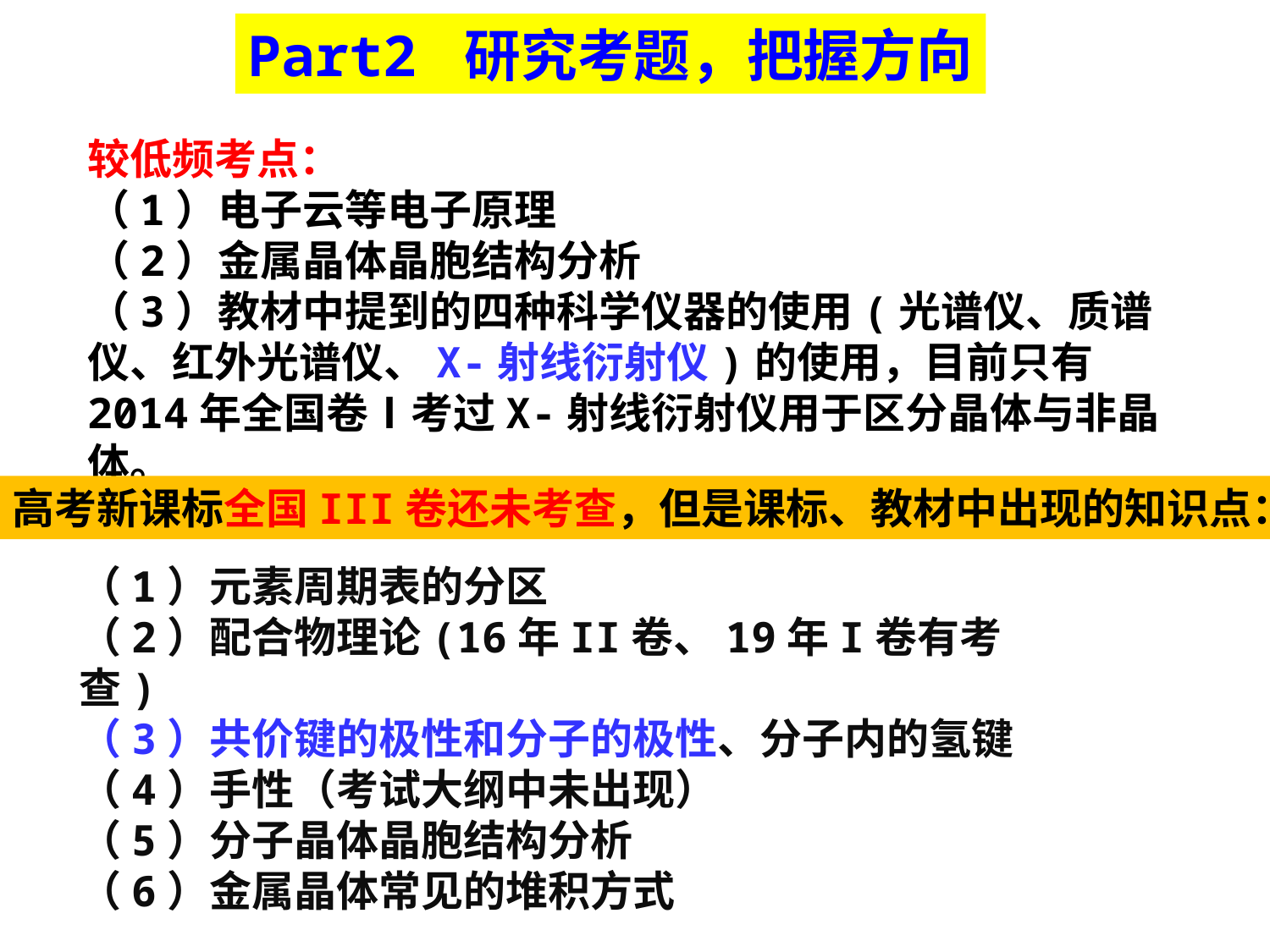

Part2 研究考题，把握方向
较低频考点：
（1）电子云等电子原理
（2）金属晶体晶胞结构分析
（3）教材中提到的四种科学仪器的使用(光谱仪、质谱仪、红外光谱仪、X-射线衍射仪)的使用，目前只有2014年全国卷Ⅰ考过X-射线衍射仪用于区分晶体与非晶体。

高考新课标全国III卷还未考查，但是课标、教材中出现的知识点：
（1）元素周期表的分区
（2）配合物理论(16年II卷、19年I卷有考查)
（3）共价键的极性和分子的极性、分子内的氢键
（4）手性（考试大纲中未出现）
（5）分子晶体晶胞结构分析
（6）金属晶体常见的堆积方式